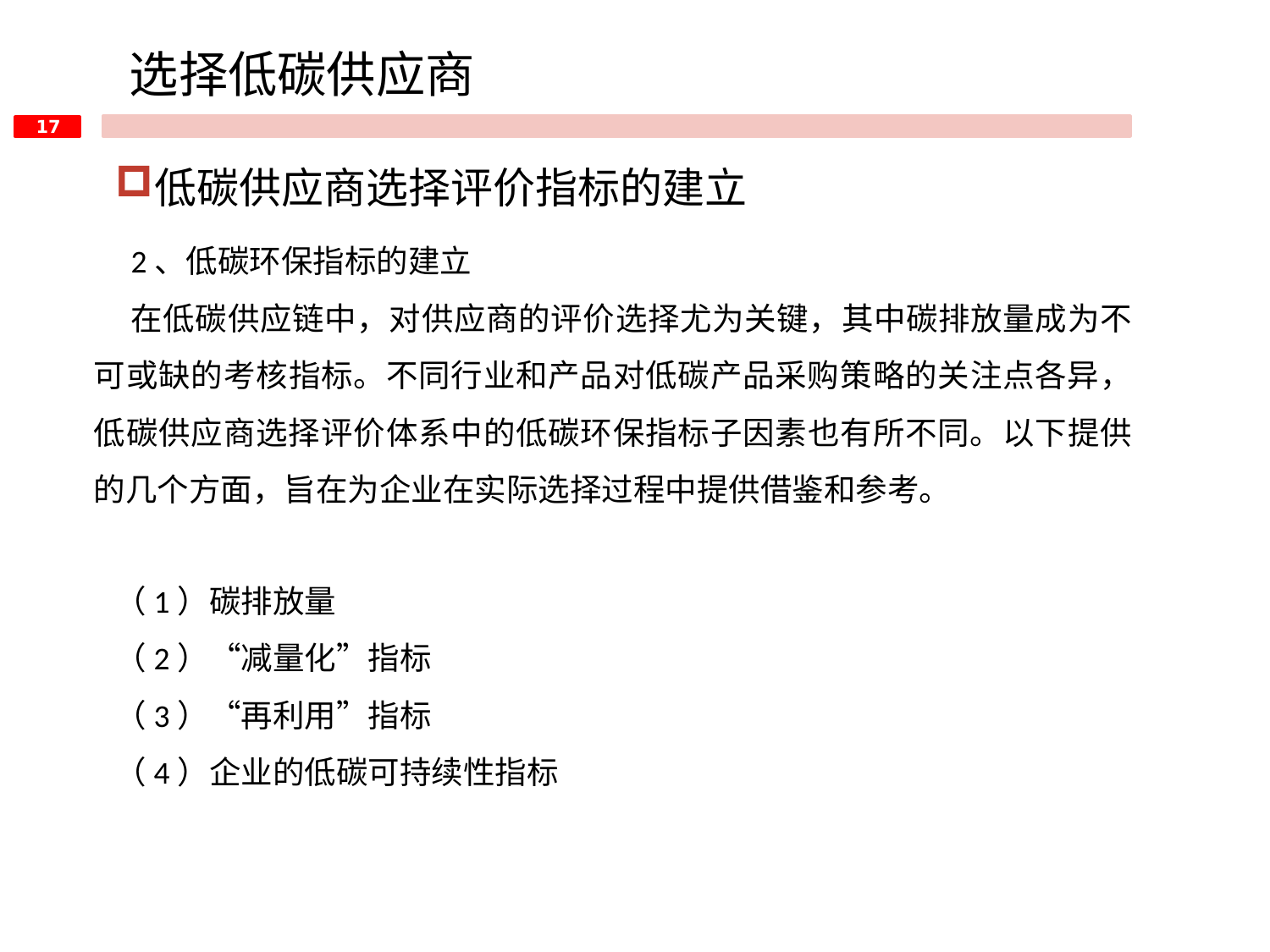

选择低碳供应商
17
低碳供应商选择评价指标的建立
2、低碳环保指标的建立
在低碳供应链中，对供应商的评价选择尤为关键，其中碳排放量成为不可或缺的考核指标。不同行业和产品对低碳产品采购策略的关注点各异，低碳供应商选择评价体系中的低碳环保指标子因素也有所不同。以下提供的几个方面，旨在为企业在实际选择过程中提供借鉴和参考。

（1）碳排放量
（2）“减量化”指标
（3）“再利用”指标
（4）企业的低碳可持续性指标